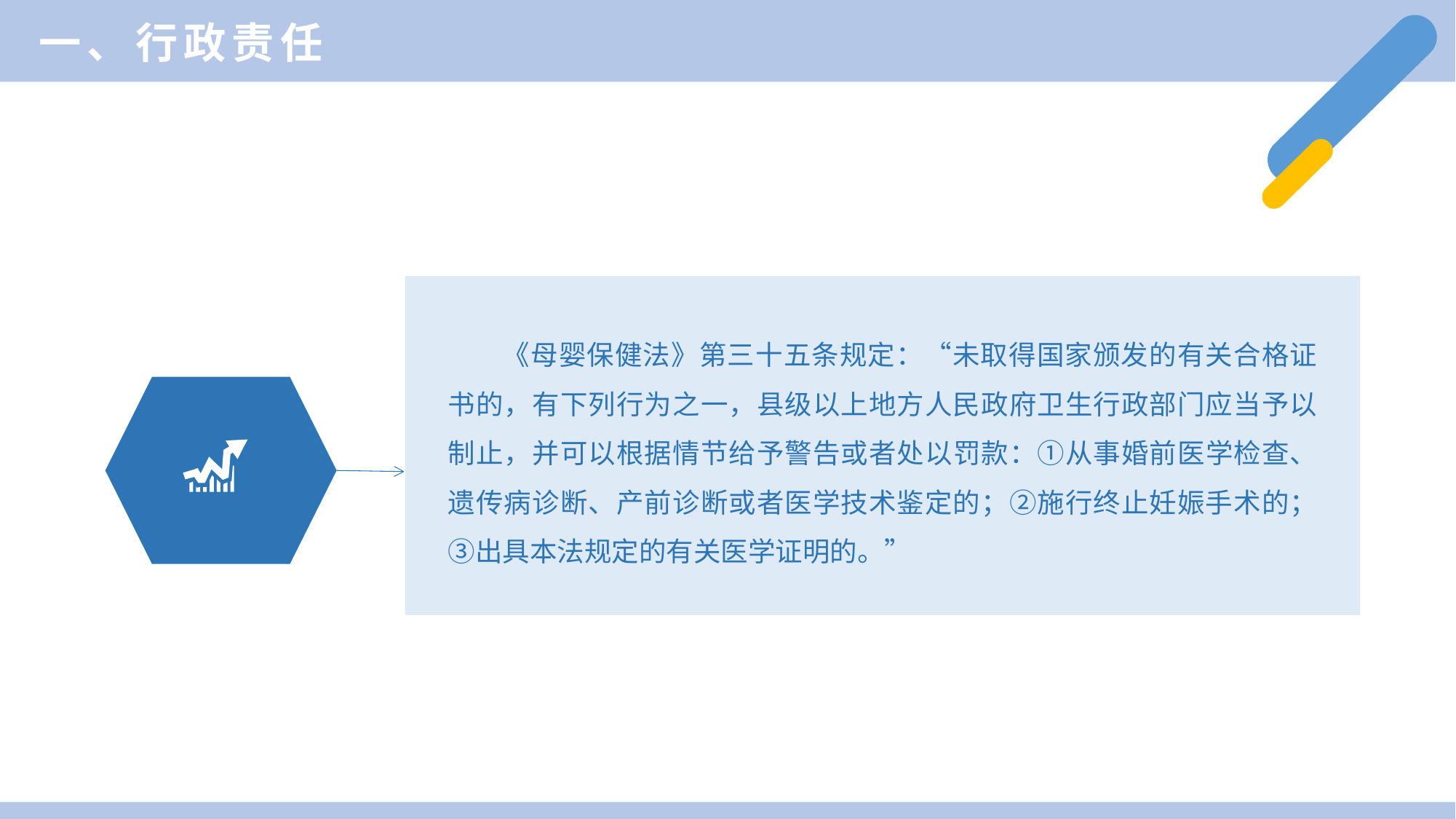

一、行政责任

《母婴保健法》第三十五条规定：“未取得国家颁发的有关合格证书的，有下列行为之一，县级以上地方人民政府卫生行政部门应当予以制止，并可以根据情节给予警告或者处以罚款：①从事婚前医学检查、遗传病诊断、产前诊断或者医学技术鉴定的；②施行终止妊娠手术的；③出具本法规定的有关医学证明的。”